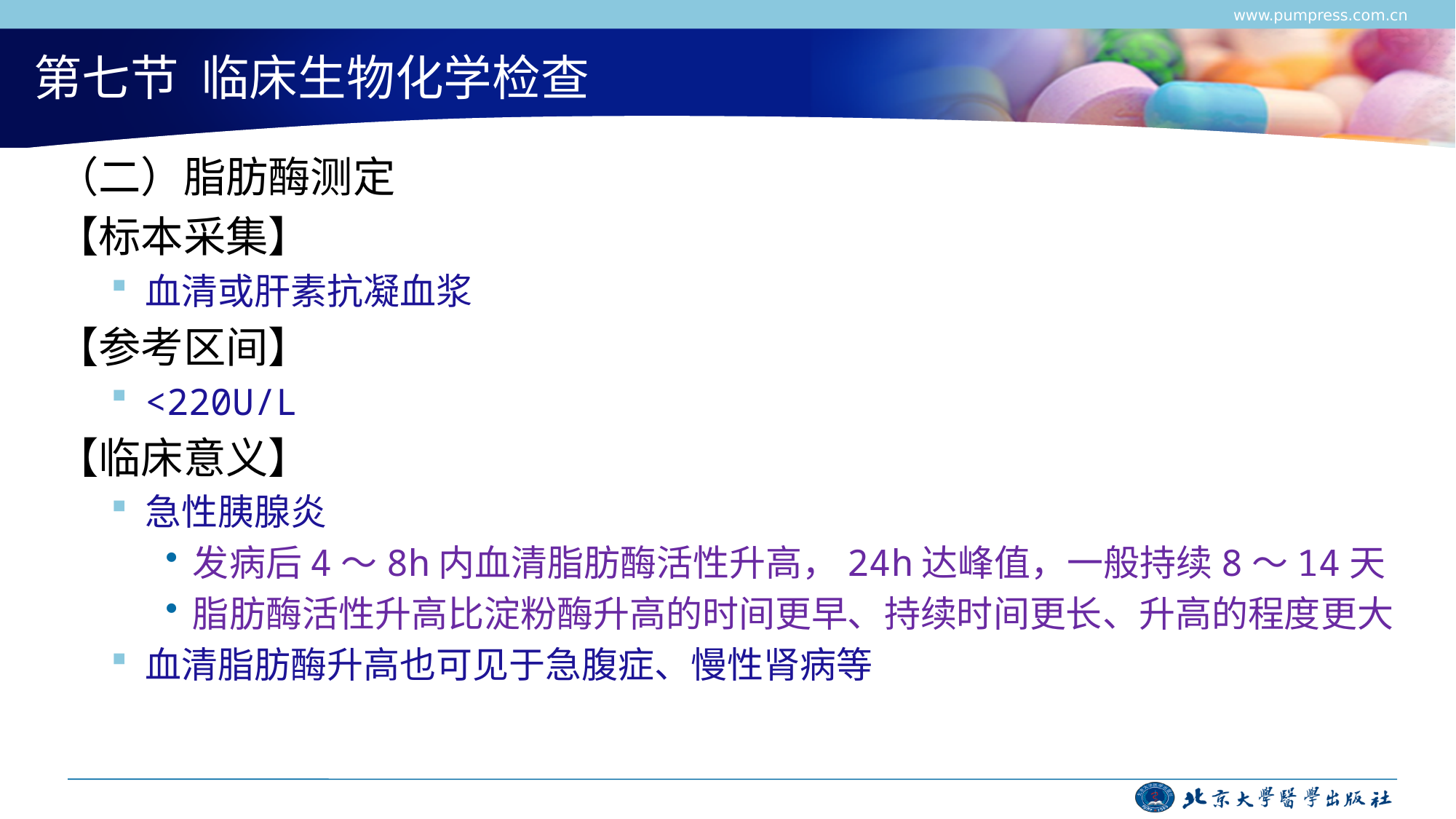

www.pumpress.com.cn
# 第七节  临床生物化学检查
（二）脂肪酶测定
【标本采集】
血清或肝素抗凝血浆
【参考区间】
<220U/L
【临床意义】
急性胰腺炎
发病后4～8h内血清脂肪酶活性升高，24h达峰值，一般持续8～14天
脂肪酶活性升高比淀粉酶升高的时间更早、持续时间更长、升高的程度更大
血清脂肪酶升高也可见于急腹症、慢性肾病等